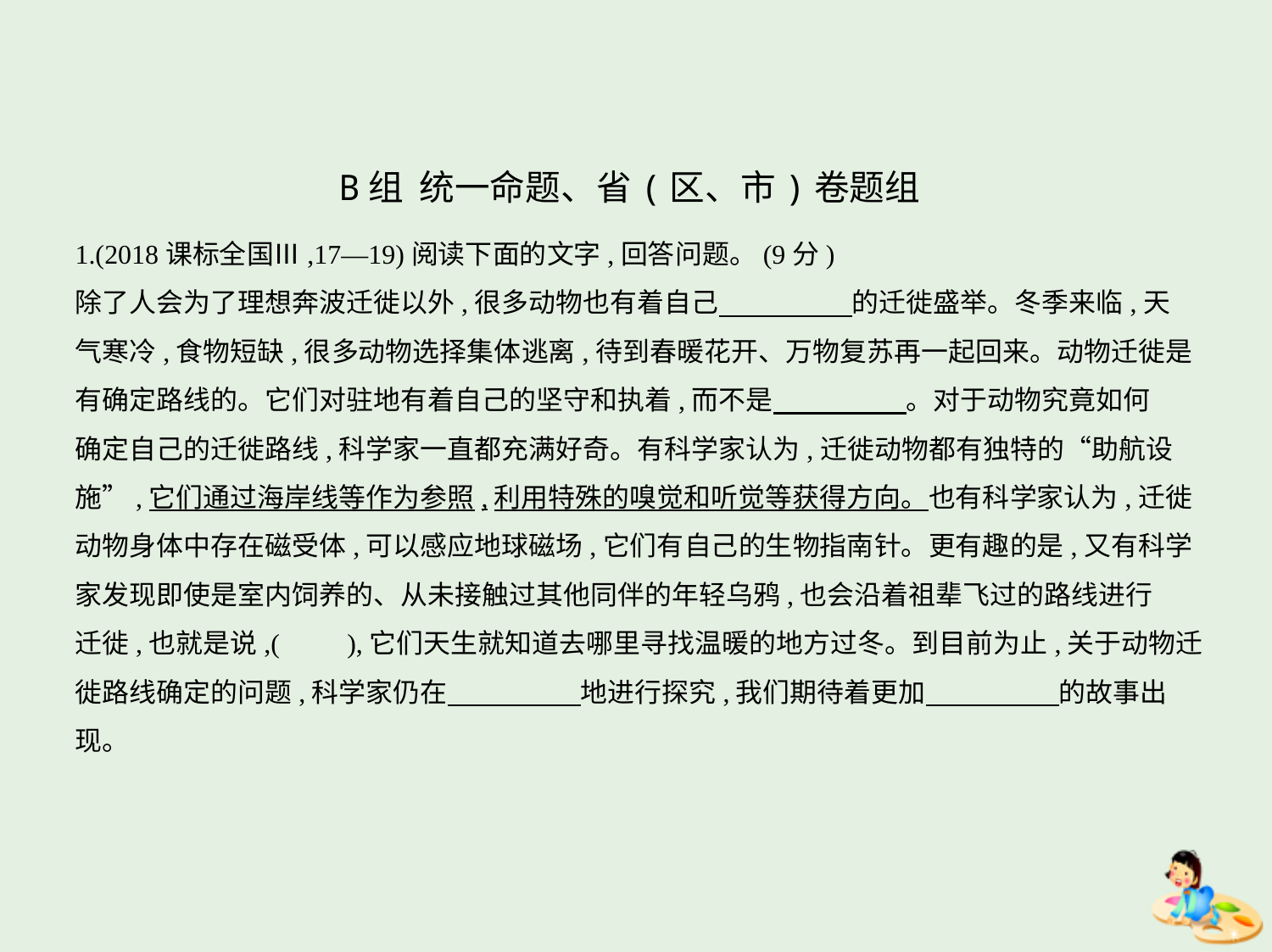

B组  统一命题、省(区、市)卷题组
1.(2018课标全国Ⅲ,17—19)阅读下面的文字,回答问题。(9分)
除了人会为了理想奔波迁徙以外,很多动物也有着自己　　　　    的迁徙盛举。冬季来临,天
气寒冷,食物短缺,很多动物选择集体逃离,待到春暖花开、万物复苏再一起回来。动物迁徙是
有确定路线的。它们对驻地有着自己的坚守和执着,而不是　　　　    。对于动物究竟如何
确定自己的迁徙路线,科学家一直都充满好奇。有科学家认为,迁徙动物都有独特的“助航设
施”,它们通过海岸线等作为参照,利用特殊的嗅觉和听觉等获得方向。也有科学家认为,迁徙
动物身体中存在磁受体,可以感应地球磁场,它们有自己的生物指南针。更有趣的是,又有科学
家发现即使是室内饲养的、从未接触过其他同伴的年轻乌鸦,也会沿着祖辈飞过的路线进行
迁徙,也就是说,(　　),它们天生就知道去哪里寻找温暖的地方过冬。到目前为止,关于动物迁
徙路线确定的问题,科学家仍在　　　　    地进行探究,我们期待着更加　　　　    的故事出
现。